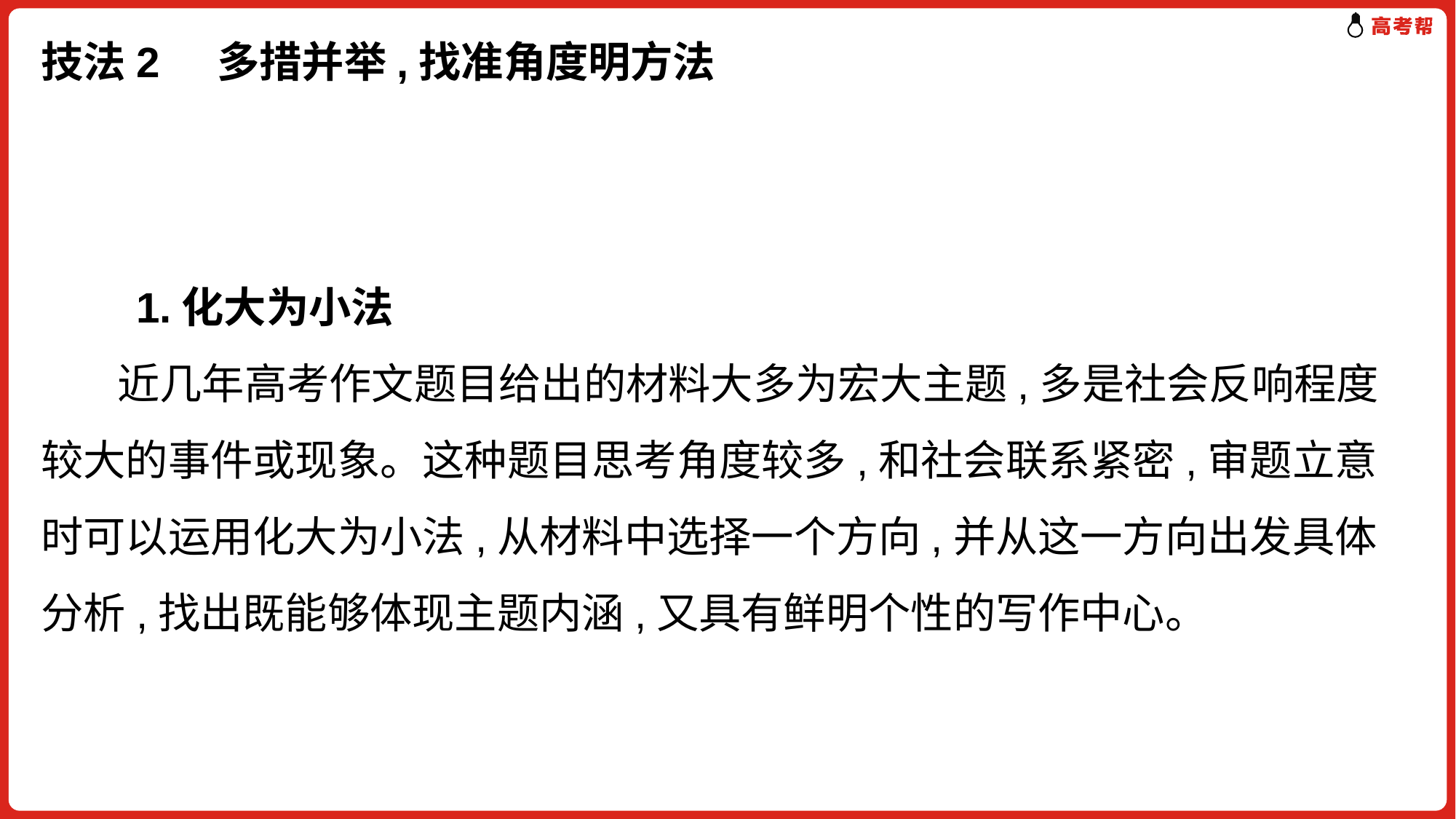

# 技法2    多措并举,找准角度明方法
　　1.化大为小法
       近几年高考作文题目给出的材料大多为宏大主题,多是社会反响程度较大的事件或现象。这种题目思考角度较多,和社会联系紧密,审题立意时可以运用化大为小法,从材料中选择一个方向,并从这一方向出发具体分析,找出既能够体现主题内涵,又具有鲜明个性的写作中心。